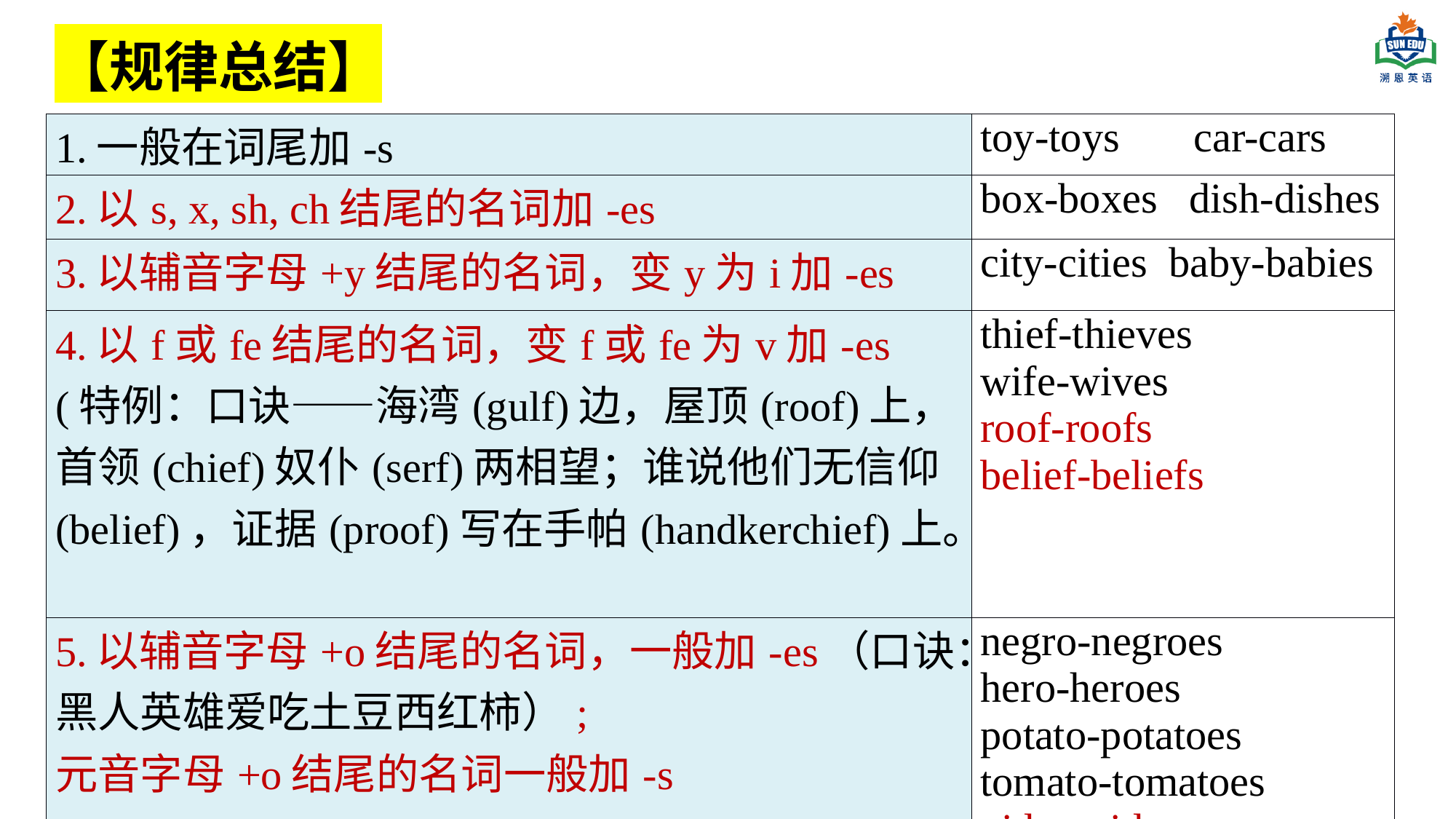

【规律总结】
| 1.一般在词尾加-s | toy-toys car-cars |
| --- | --- |
| 2.以s, x, sh, ch结尾的名词加-es | box-boxes dish-dishes |
| 3.以辅音字母+y结尾的名词，变y为i加-es | city-cities baby-babies |
| 4.以f或fe结尾的名词，变f或fe为v加-es (特例：口诀——海湾(gulf)边，屋顶(roof)上，首领(chief)奴仆(serf)两相望；谁说他们无信仰(belief)，证据(proof)写在手帕(handkerchief)上。 | thief-thieves wife-wives roof-roofs belief-beliefs |
| 5.以辅音字母+o结尾的名词，一般加-es（口诀：黑人英雄爱吃土豆西红柿）; 元音字母+o结尾的名词一般加-s | negro-negroes hero-heroes potato-potatoes tomato-tomatoes video-videos zoo-zoos |